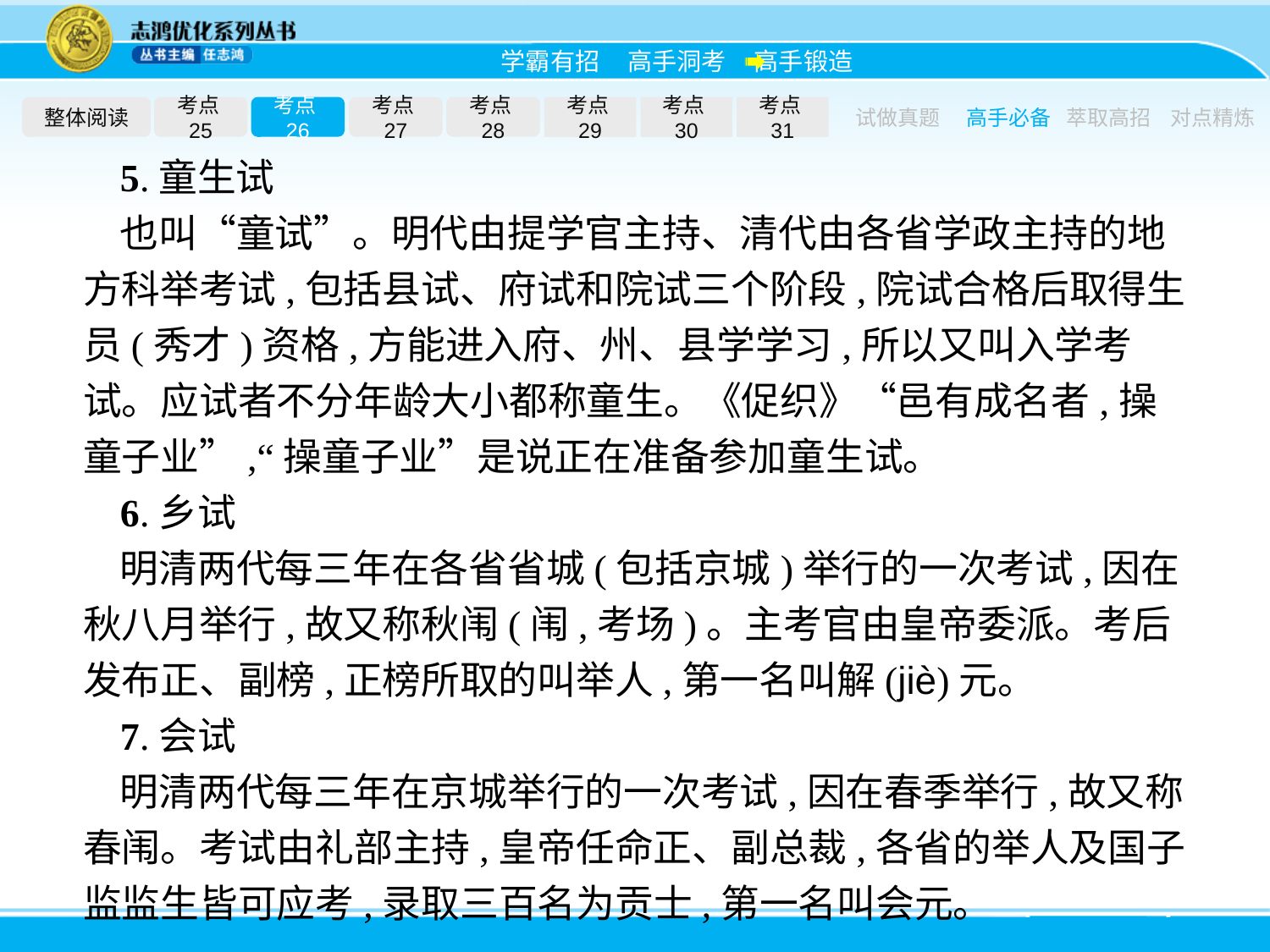

整体阅读
考点25
考点26
考点27
考点28
考点29
考点30
考点31
试做真题
高手必备
萃取高招
对点精炼
5.童生试
也叫“童试”。明代由提学官主持、清代由各省学政主持的地方科举考试,包括县试、府试和院试三个阶段,院试合格后取得生员(秀才)资格,方能进入府、州、县学学习,所以又叫入学考试。应试者不分年龄大小都称童生。《促织》“邑有成名者,操童子业”,“操童子业”是说正在准备参加童生试。
6.乡试
明清两代每三年在各省省城(包括京城)举行的一次考试,因在秋八月举行,故又称秋闱(闱,考场)。主考官由皇帝委派。考后发布正、副榜,正榜所取的叫举人,第一名叫解(jiè)元。
7.会试
明清两代每三年在京城举行的一次考试,因在春季举行,故又称春闱。考试由礼部主持,皇帝任命正、副总裁,各省的举人及国子监监生皆可应考,录取三百名为贡士,第一名叫会元。